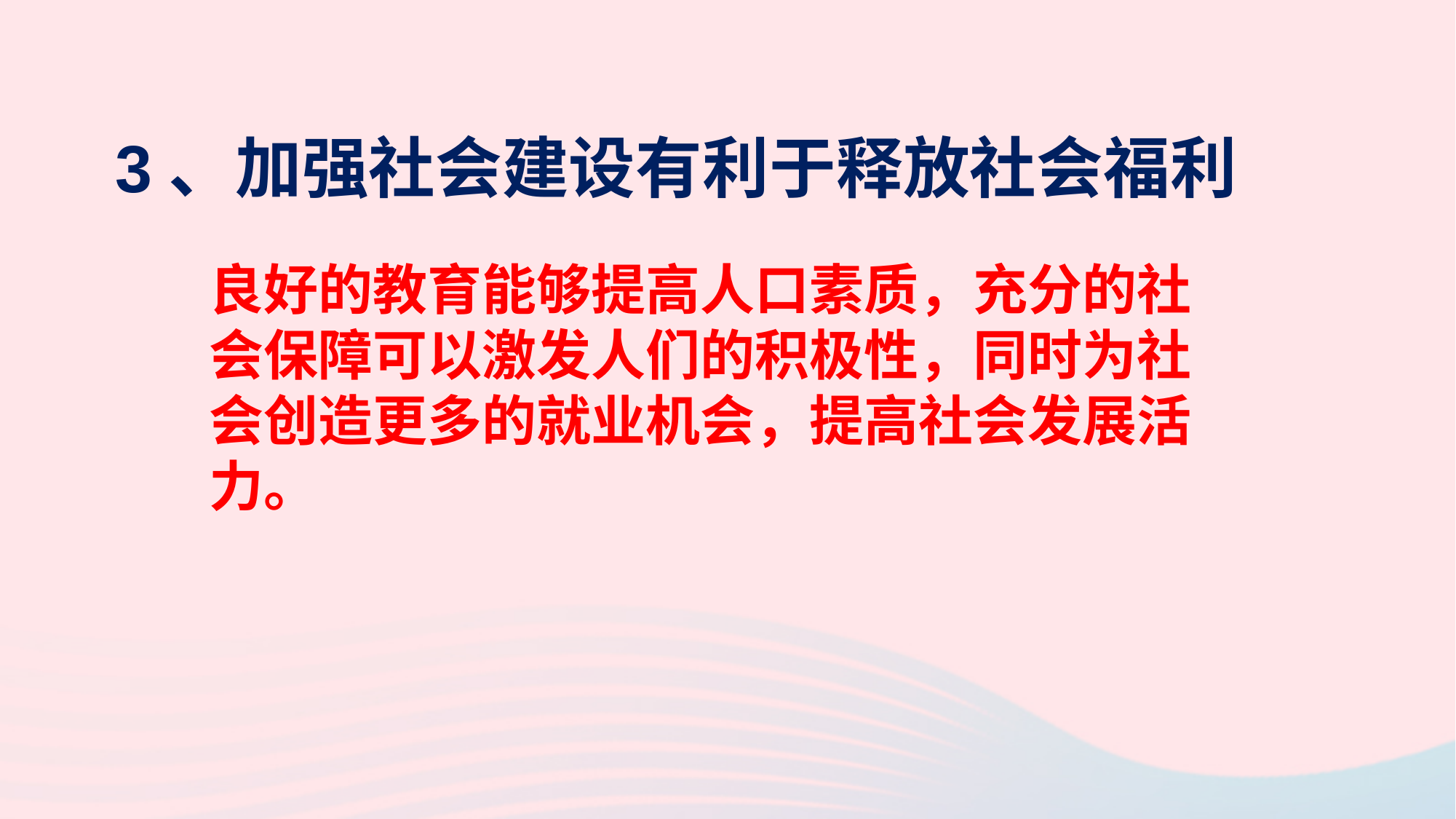

3、加强社会建设有利于释放社会福利
良好的教育能够提高人口素质，充分的社会保障可以激发人们的积极性，同时为社会创造更多的就业机会，提高社会发展活力。